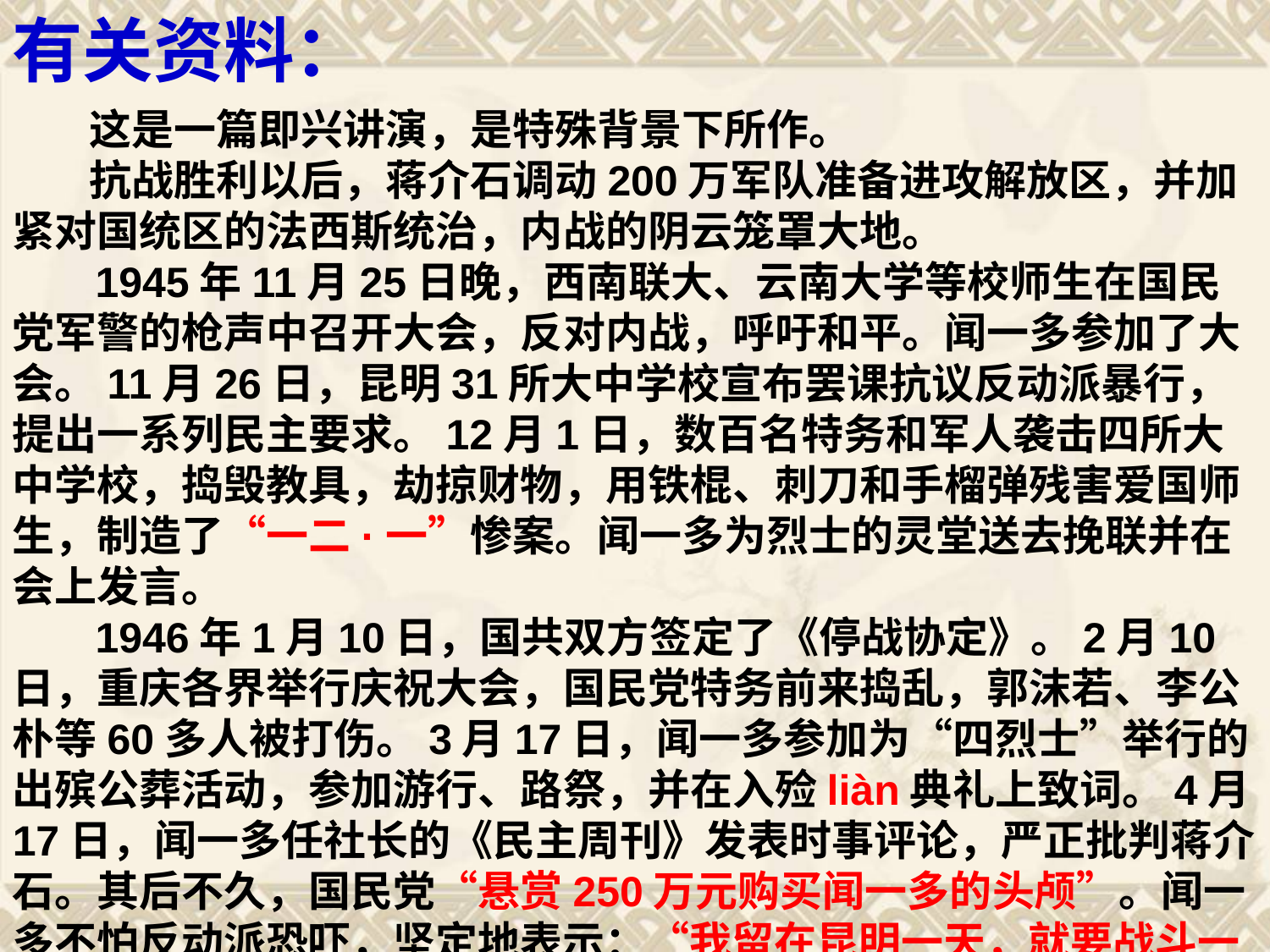

有关资料：
       这是一篇即兴讲演，是特殊背景下所作。
       抗战胜利以后，蒋介石调动200万军队准备进攻解放区，并加紧对国统区的法西斯统治，内战的阴云笼罩大地。
       1945年11月25日晚，西南联大、云南大学等校师生在国民党军警的枪声中召开大会，反对内战，呼吁和平。闻一多参加了大会。11月26日，昆明31所大中学校宣布罢课抗议反动派暴行，提出一系列民主要求。12月1日，数百名特务和军人袭击四所大中学校，捣毁教具，劫掠财物，用铁棍、刺刀和手榴弹残害爱国师生，制造了“一二·一”惨案。闻一多为烈士的灵堂送去挽联并在会上发言。
       1946年1月10日，国共双方签定了《停战协定》。2月10日，重庆各界举行庆祝大会，国民党特务前来捣乱，郭沫若、李公朴等60多人被打伤。3月17日，闻一多参加为“四烈士”举行的出殡公葬活动，参加游行、路祭，并在入殓liàn典礼上致词。4月17日，闻一多任社长的《民主周刊》发表时事评论，严正批判蒋介石。其后不久，国民党“悬赏250万元购买闻一多的头颅”。闻一多不怕反动派恐吓，坚定地表示：“我留在昆明一天，就要战斗一天”。